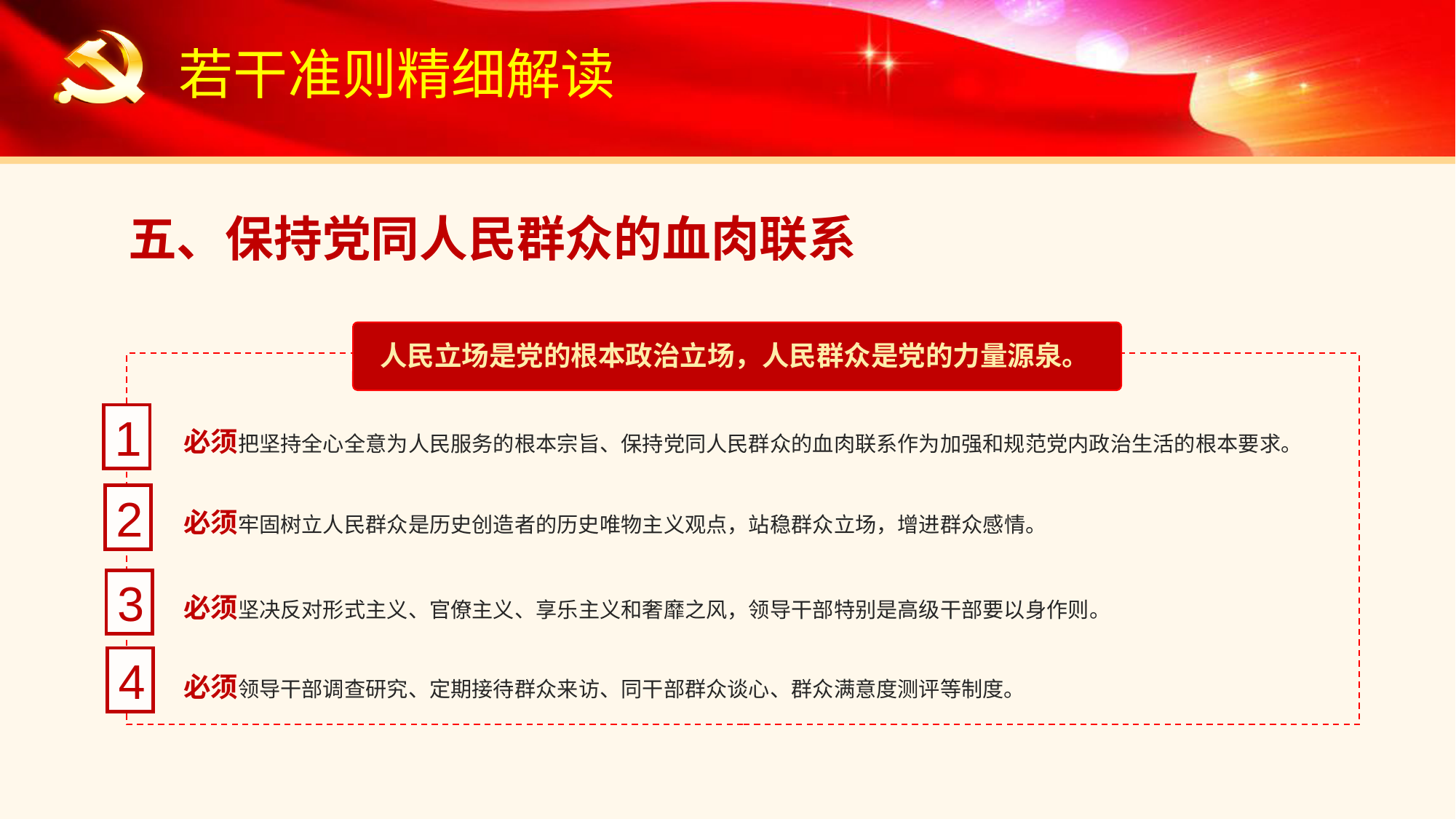

若干准则精细解读
五、保持党同人民群众的血肉联系

人民立场是党的根本政治立场，人民群众是党的力量源泉。

必须把坚持全心全意为人民服务的根本宗旨、保持党同人民群众的血肉联系作为加强和规范党内政治生活的根本要求。
1
必须牢固树立人民群众是历史创造者的历史唯物主义观点，站稳群众立场，增进群众感情。
2
必须坚决反对形式主义、官僚主义、享乐主义和奢靡之风，领导干部特别是高级干部要以身作则。
3
4
必须领导干部调查研究、定期接待群众来访、同干部群众谈心、群众满意度测评等制度。